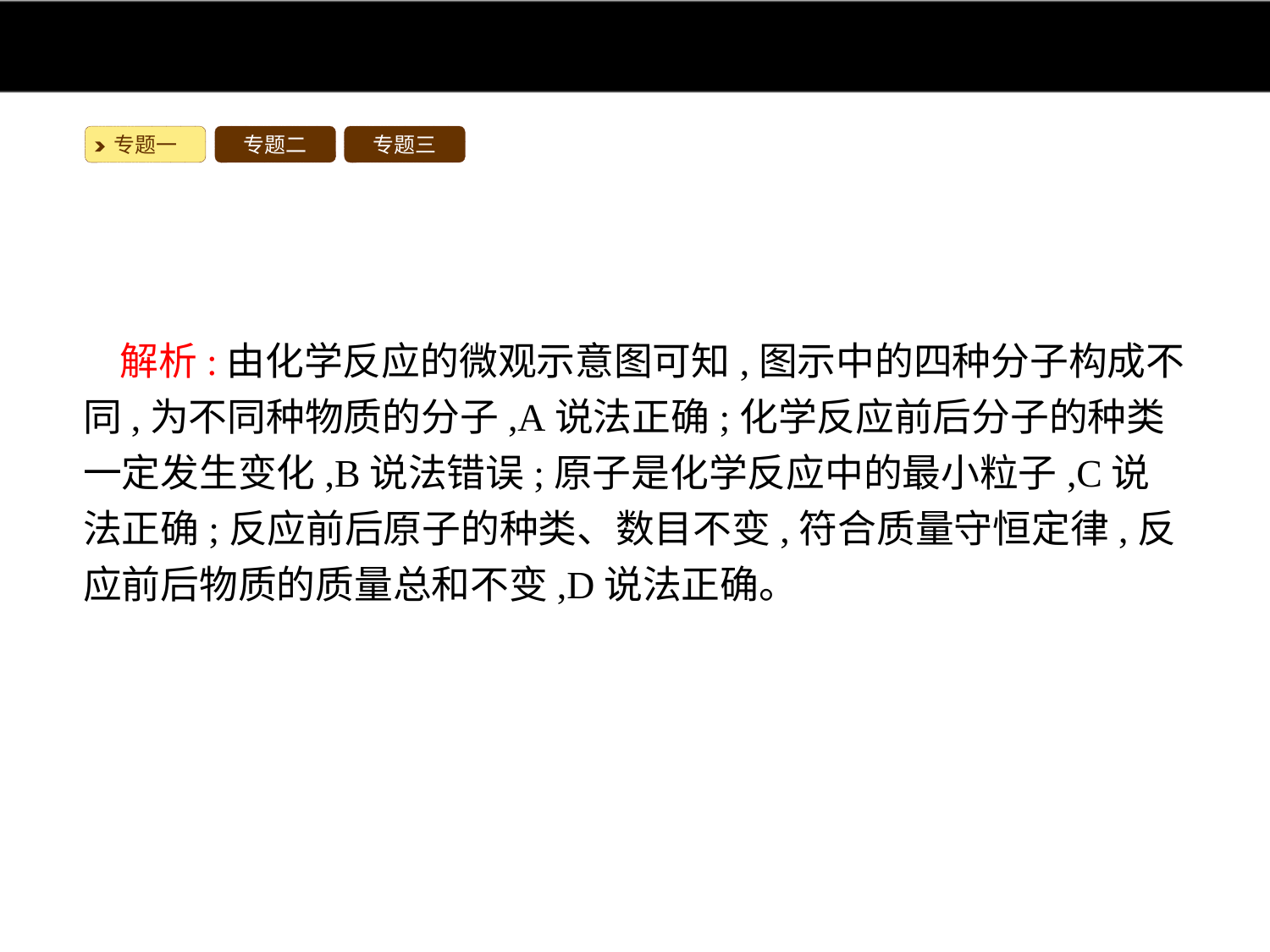

专题一
专题二
专题三

解析:由化学反应的微观示意图可知,图示中的四种分子构成不同,为不同种物质的分子,A说法正确;化学反应前后分子的种类一定发生变化,B说法错误;原子是化学反应中的最小粒子,C说法正确;反应前后原子的种类、数目不变,符合质量守恒定律,反应前后物质的质量总和不变,D说法正确。
答案:B